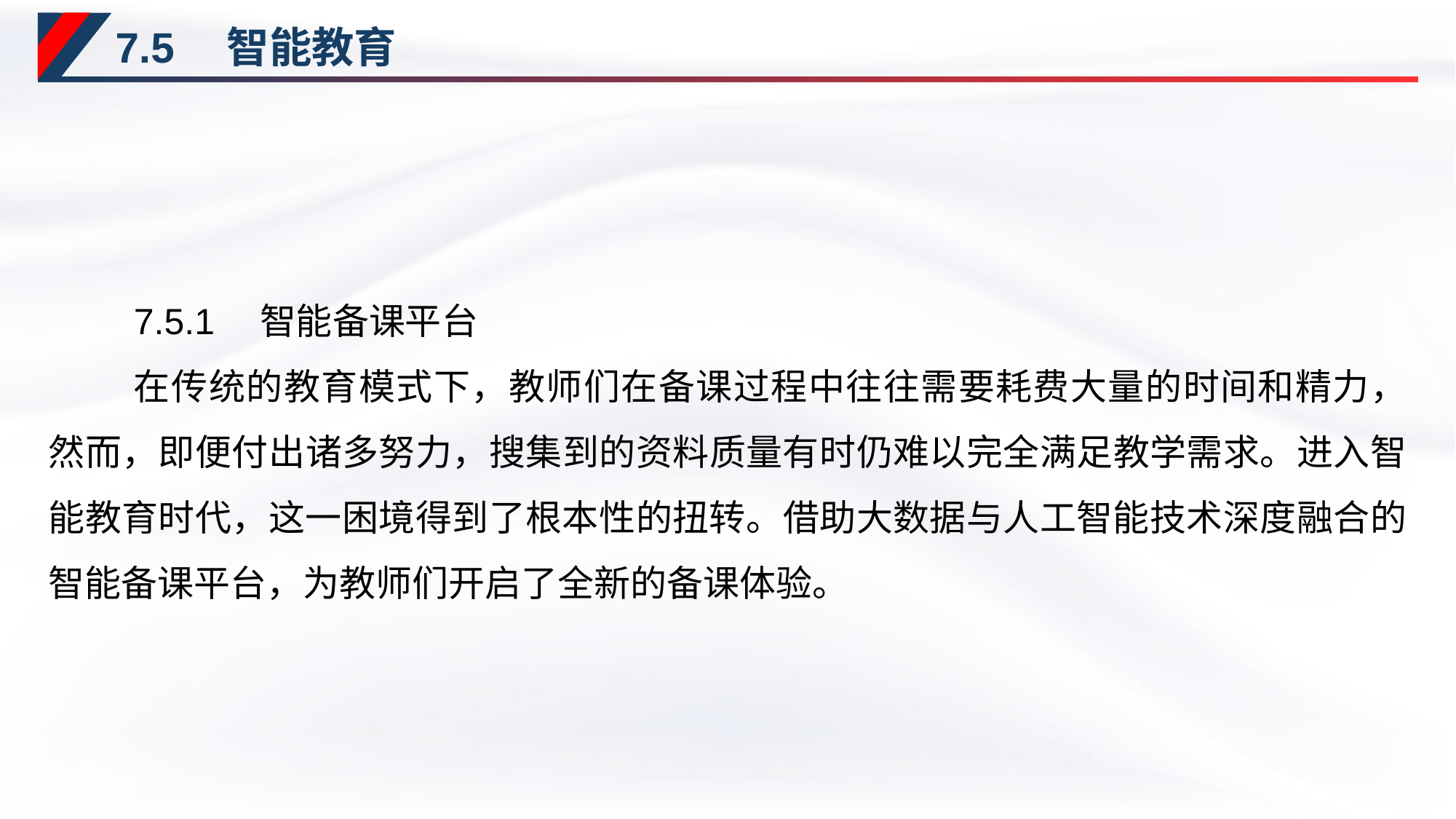

# 7.5　智能教育
7.5.1　智能备课平台
在传统的教育模式下，教师们在备课过程中往往需要耗费大量的时间和精力，然而，即便付出诸多努力，搜集到的资料质量有时仍难以完全满足教学需求。进入智能教育时代，这一困境得到了根本性的扭转。借助大数据与人工智能技术深度融合的智能备课平台，为教师们开启了全新的备课体验。